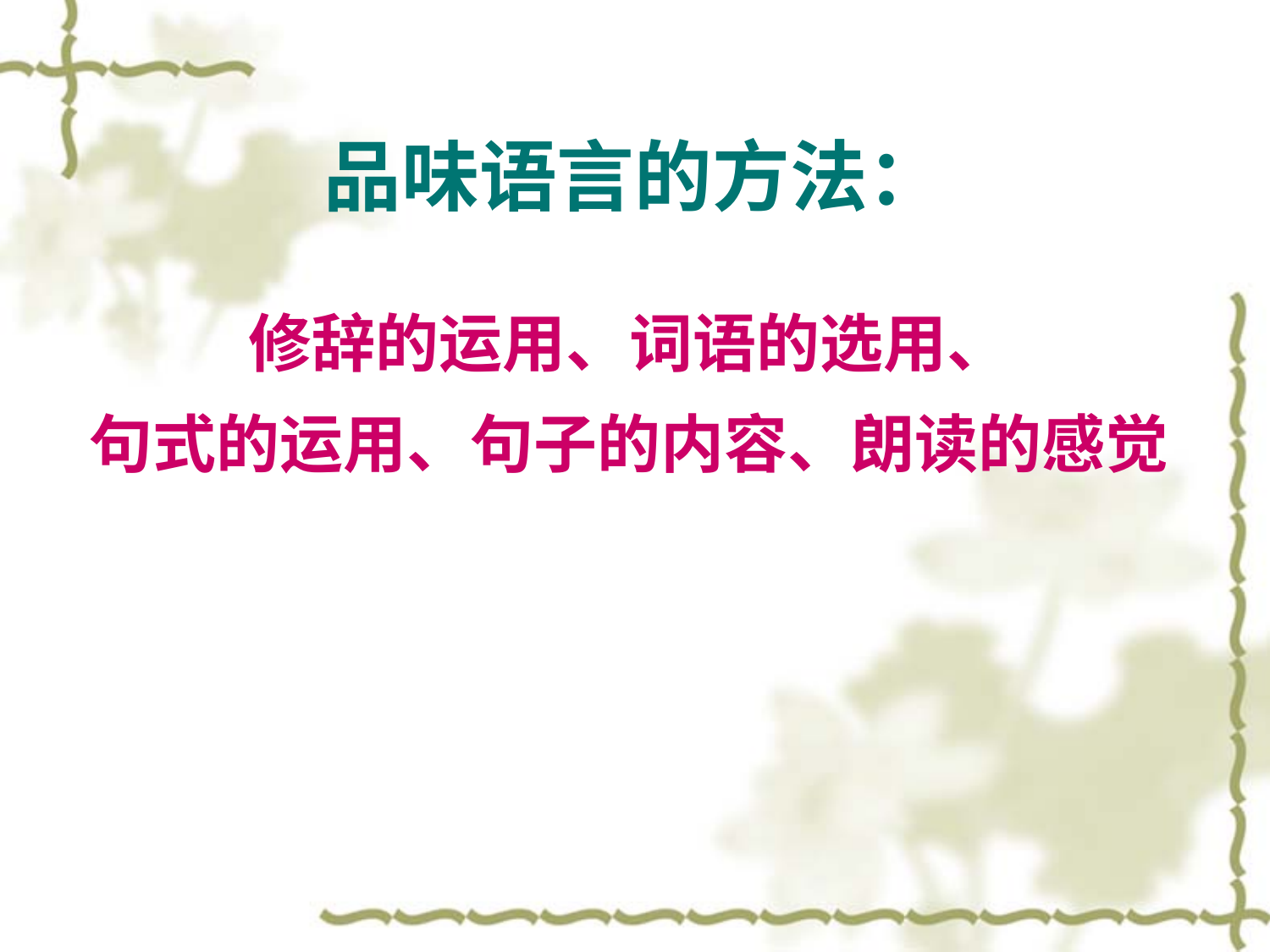

# 品味语言的方法：
修辞的运用、词语的选用、
句式的运用、句子的内容、朗读的感觉